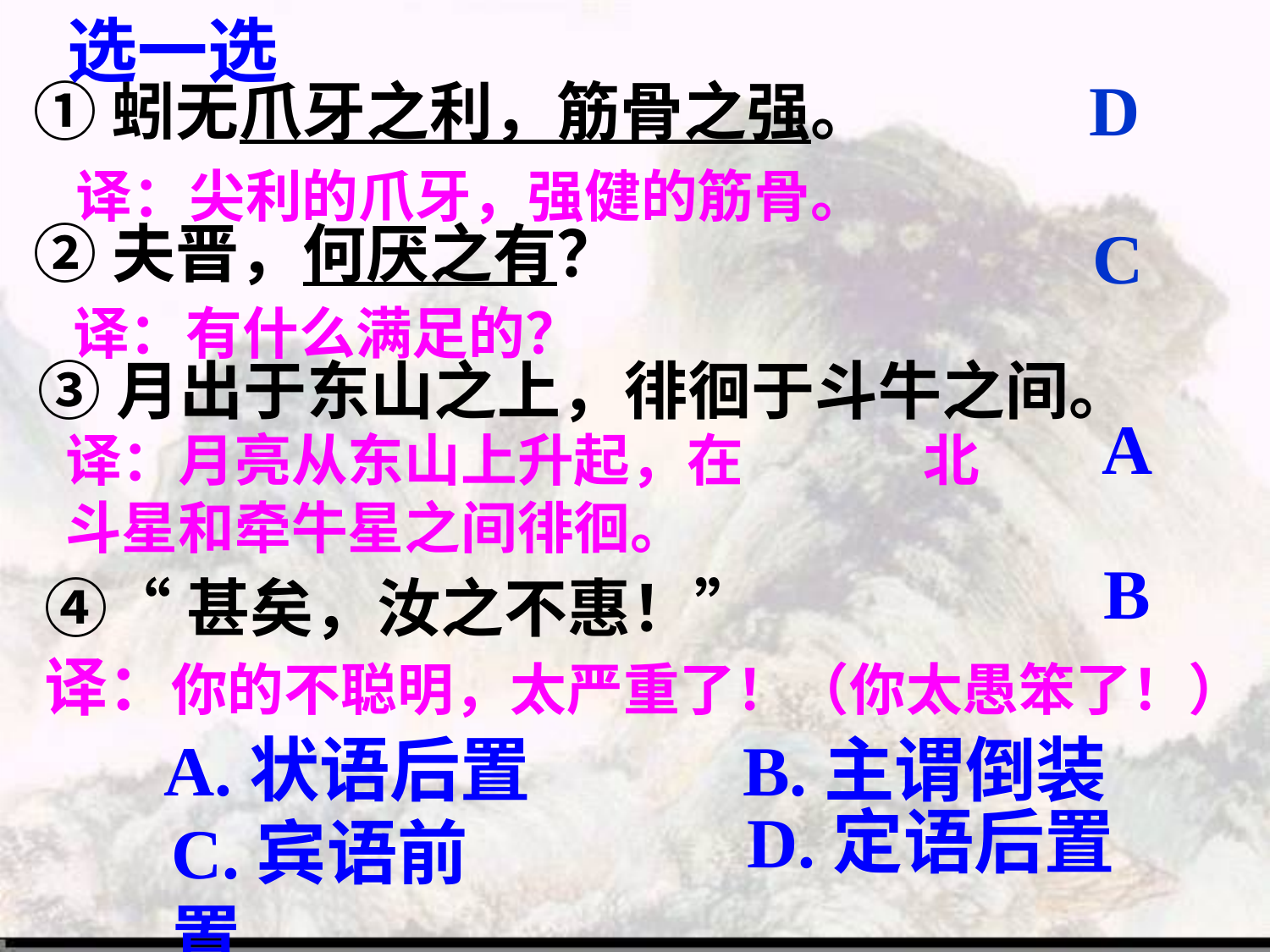

选一选
D
①蚓无爪牙之利，筋骨之强。
译：尖利的爪牙，强健的筋骨。
②夫晋，何厌之有？
C

译：有什么满足的？
③月出于东山之上，徘徊于斗牛之间。

    A
译：月亮从东山上升起，在              北斗星和牵牛星之间徘徊。
B
④“甚矣，汝之不惠！”

译：你的不聪明，太严重了！（你太愚笨了！）
A.状语后置
B.主谓倒装
D.定语后置
C.宾语前置